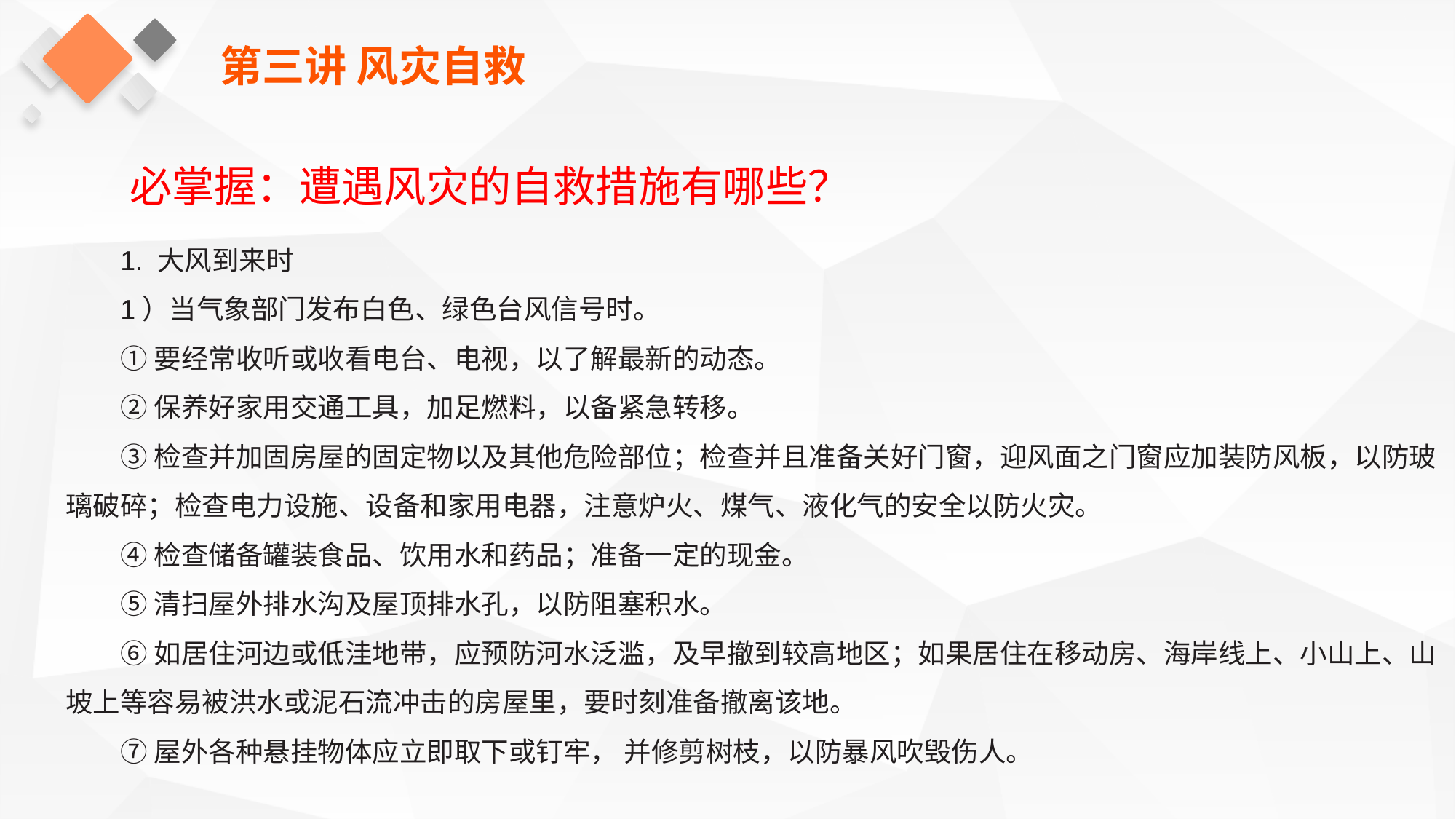

第三讲 风灾自救
必掌握：遭遇风灾的自救措施有哪些？
1. 大风到来时
1）当气象部门发布白色、绿色台风信号时。
①要经常收听或收看电台、电视，以了解最新的动态。
②保养好家用交通工具，加足燃料，以备紧急转移。
③检查并加固房屋的固定物以及其他危险部位；检查并且准备关好门窗，迎风面之门窗应加装防风板，以防玻璃破碎；检查电力设施、设备和家用电器，注意炉火、煤气、液化气的安全以防火灾。
④检查储备罐装食品、饮用水和药品；准备一定的现金。
⑤清扫屋外排水沟及屋顶排水孔，以防阻塞积水。
⑥如居住河边或低洼地带，应预防河水泛滥，及早撤到较高地区；如果居住在移动房、海岸线上、小山上、山坡上等容易被洪水或泥石流冲击的房屋里，要时刻准备撤离该地。
⑦屋外各种悬挂物体应立即取下或钉牢， 并修剪树枝，以防暴风吹毁伤人。